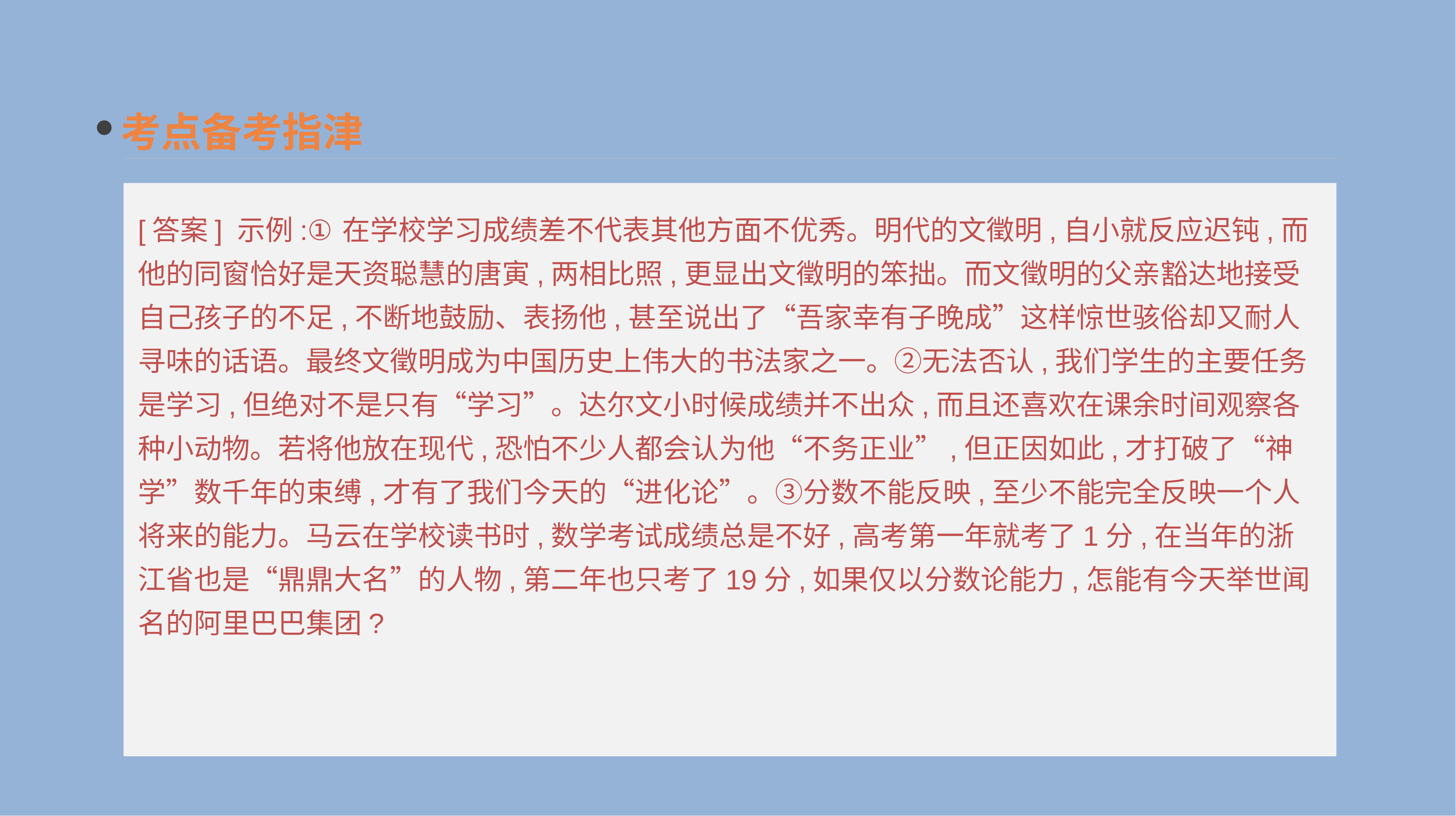

考点备考指津

[答案] 示例:①在学校学习成绩差不代表其他方面不优秀。明代的文徵明,自小就反应迟钝,而他的同窗恰好是天资聪慧的唐寅,两相比照,更显出文徵明的笨拙。而文徵明的父亲豁达地接受自己孩子的不足,不断地鼓励、表扬他,甚至说出了“吾家幸有子晚成”这样惊世骇俗却又耐人寻味的话语。最终文徵明成为中国历史上伟大的书法家之一。②无法否认,我们学生的主要任务是学习,但绝对不是只有“学习”。达尔文小时候成绩并不出众,而且还喜欢在课余时间观察各种小动物。若将他放在现代,恐怕不少人都会认为他“不务正业”,但正因如此,才打破了“神学”数千年的束缚,才有了我们今天的“进化论”。③分数不能反映,至少不能完全反映一个人将来的能力。马云在学校读书时,数学考试成绩总是不好,高考第一年就考了1分,在当年的浙江省也是“鼎鼎大名”的人物,第二年也只考了19分,如果仅以分数论能力,怎能有今天举世闻名的阿里巴巴集团?